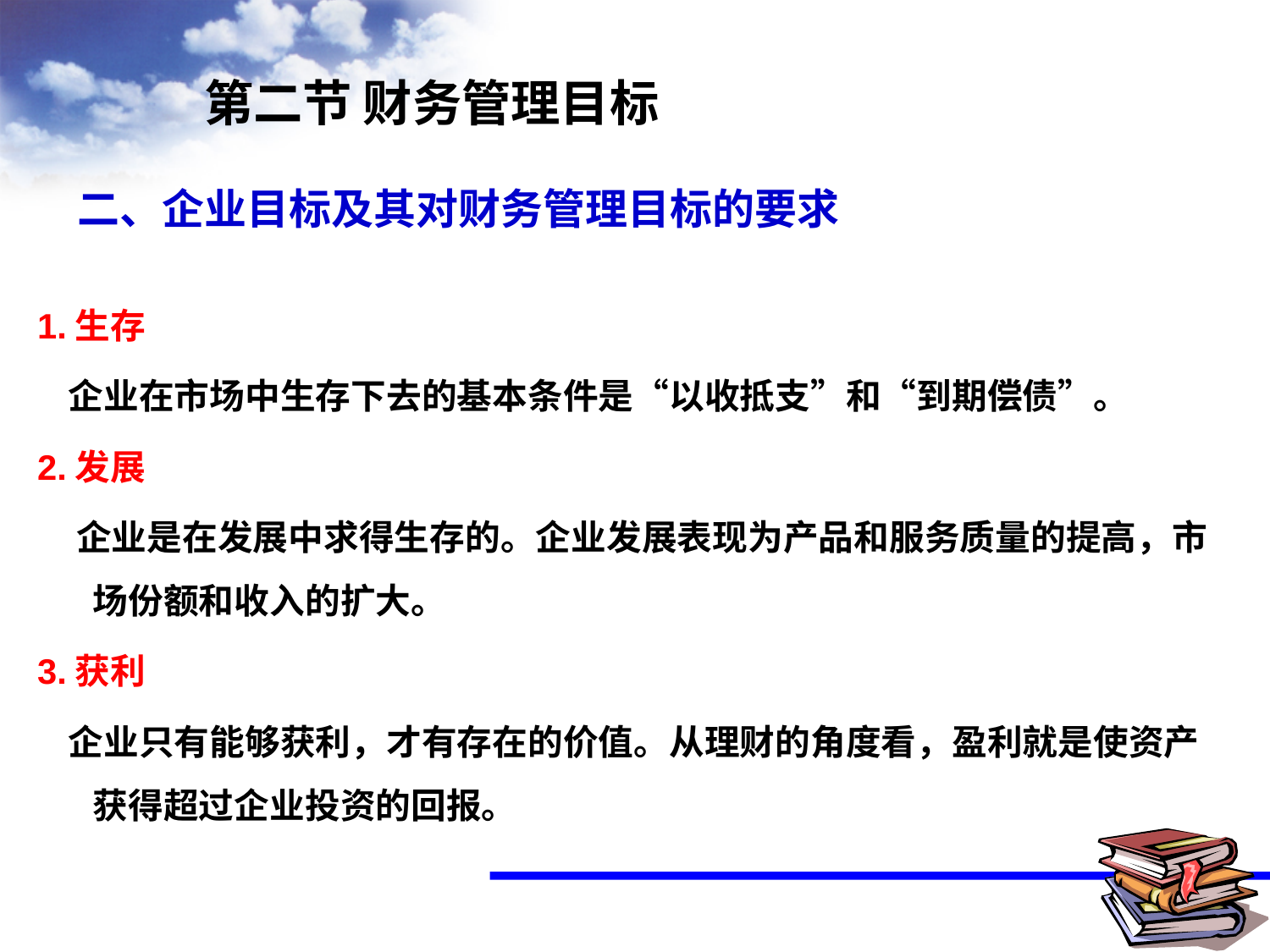

第二节 财务管理目标
 二、企业目标及其对财务管理目标的要求
 1.生存
    企业在市场中生存下去的基本条件是“以收抵支”和“到期偿债”。
 2.发展
     企业是在发展中求得生存的。企业发展表现为产品和服务质量的提高，市场份额和收入的扩大。
 3.获利
    企业只有能够获利，才有存在的价值。从理财的角度看，盈利就是使资产获得超过企业投资的回报。